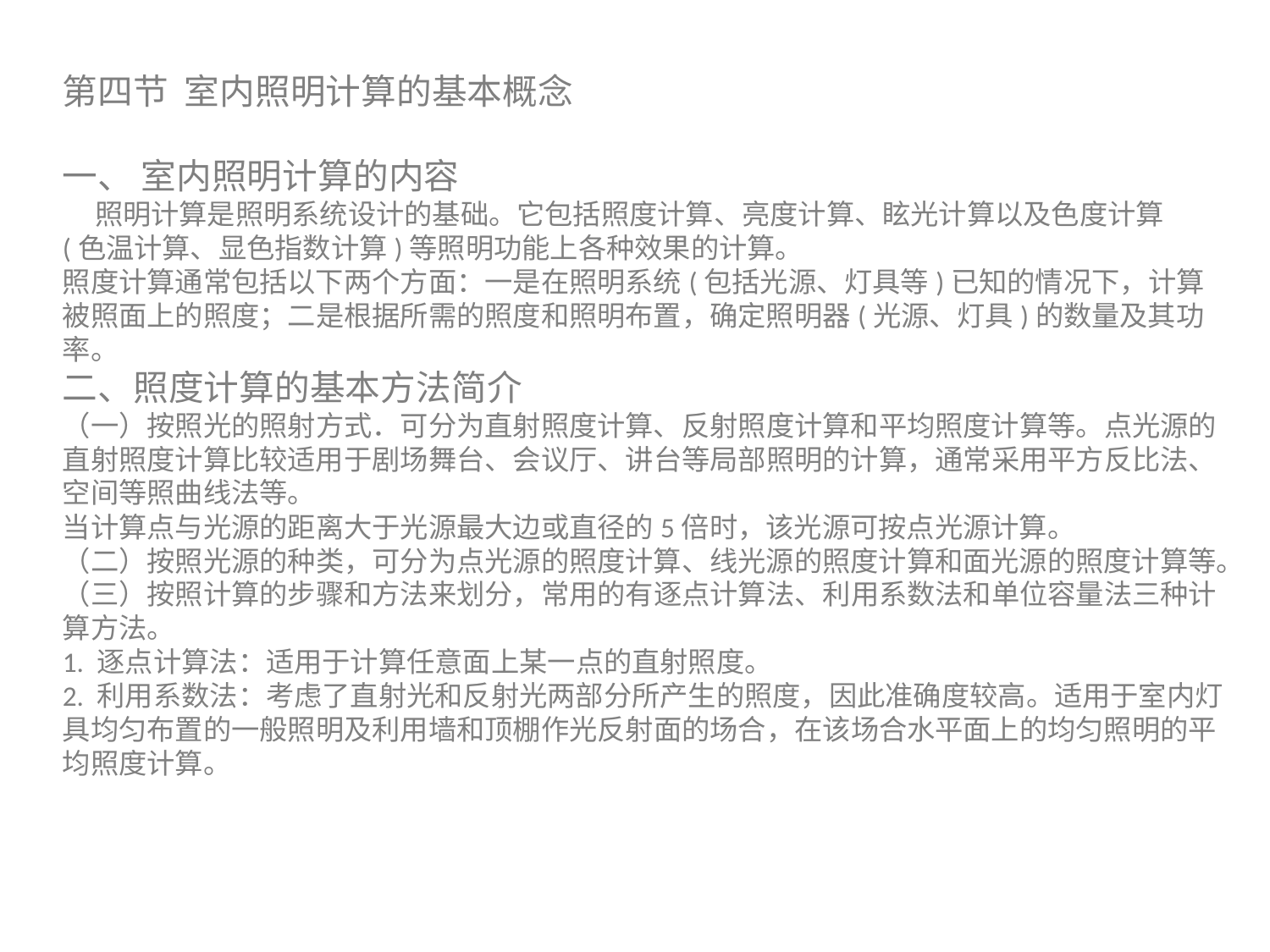

第四节  室内照明计算的基本概念

一、 室内照明计算的内容
    照明计算是照明系统设计的基础。它包括照度计算、亮度计算、眩光计算以及色度计算
(色温计算、显色指数计算)等照明功能上各种效果的计算。
照度计算通常包括以下两个方面：一是在照明系统(包括光源、灯具等)已知的情况下，计算被照面上的照度；二是根据所需的照度和照明布置，确定照明器(光源、灯具)的数量及其功率。
二、照度计算的基本方法简介
（一）按照光的照射方式．可分为直射照度计算、反射照度计算和平均照度计算等。点光源的直射照度计算比较适用于剧场舞台、会议厅、讲台等局部照明的计算，通常采用平方反比法、空间等照曲线法等。
当计算点与光源的距离大于光源最大边或直径的5倍时，该光源可按点光源计算。
（二）按照光源的种类，可分为点光源的照度计算、线光源的照度计算和面光源的照度计算等。
（三）按照计算的步骤和方法来划分，常用的有逐点计算法、利用系数法和单位容量法三种计算方法。
1. 逐点计算法：适用于计算任意面上某一点的直射照度。
2. 利用系数法：考虑了直射光和反射光两部分所产生的照度，因此准确度较高。适用于室内灯具均匀布置的一般照明及利用墙和顶棚作光反射面的场合，在该场合水平面上的均匀照明的平均照度计算。